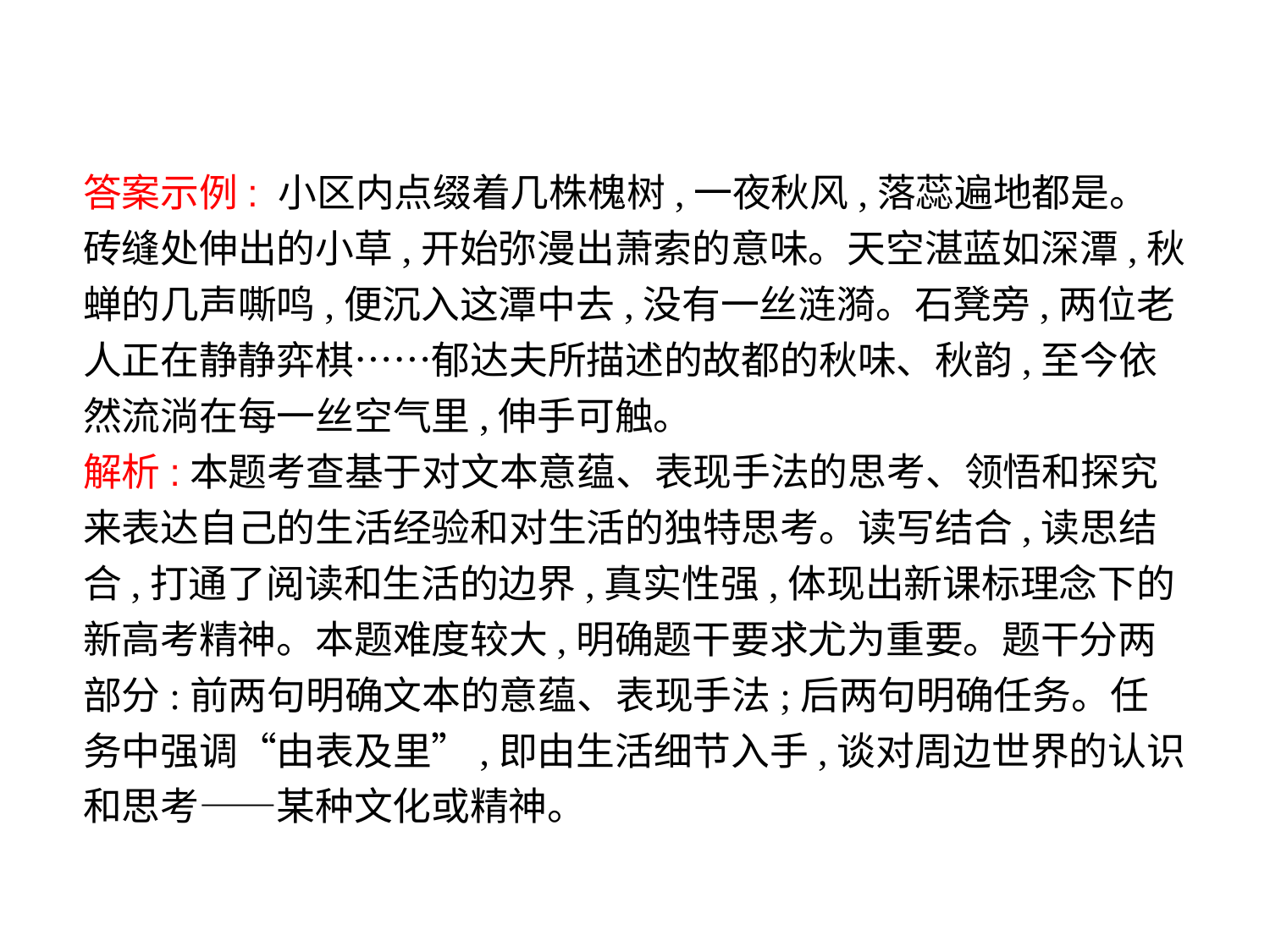

答案示例: 小区内点缀着几株槐树,一夜秋风,落蕊遍地都是。砖缝处伸出的小草,开始弥漫出萧索的意味。天空湛蓝如深潭,秋蝉的几声嘶鸣,便沉入这潭中去,没有一丝涟漪。石凳旁,两位老人正在静静弈棋……郁达夫所描述的故都的秋味、秋韵,至今依然流淌在每一丝空气里,伸手可触。
解析:本题考查基于对文本意蕴、表现手法的思考、领悟和探究来表达自己的生活经验和对生活的独特思考。读写结合,读思结合,打通了阅读和生活的边界,真实性强,体现出新课标理念下的新高考精神。本题难度较大,明确题干要求尤为重要。题干分两部分:前两句明确文本的意蕴、表现手法;后两句明确任务。任务中强调“由表及里”,即由生活细节入手,谈对周边世界的认识和思考——某种文化或精神。
-22-